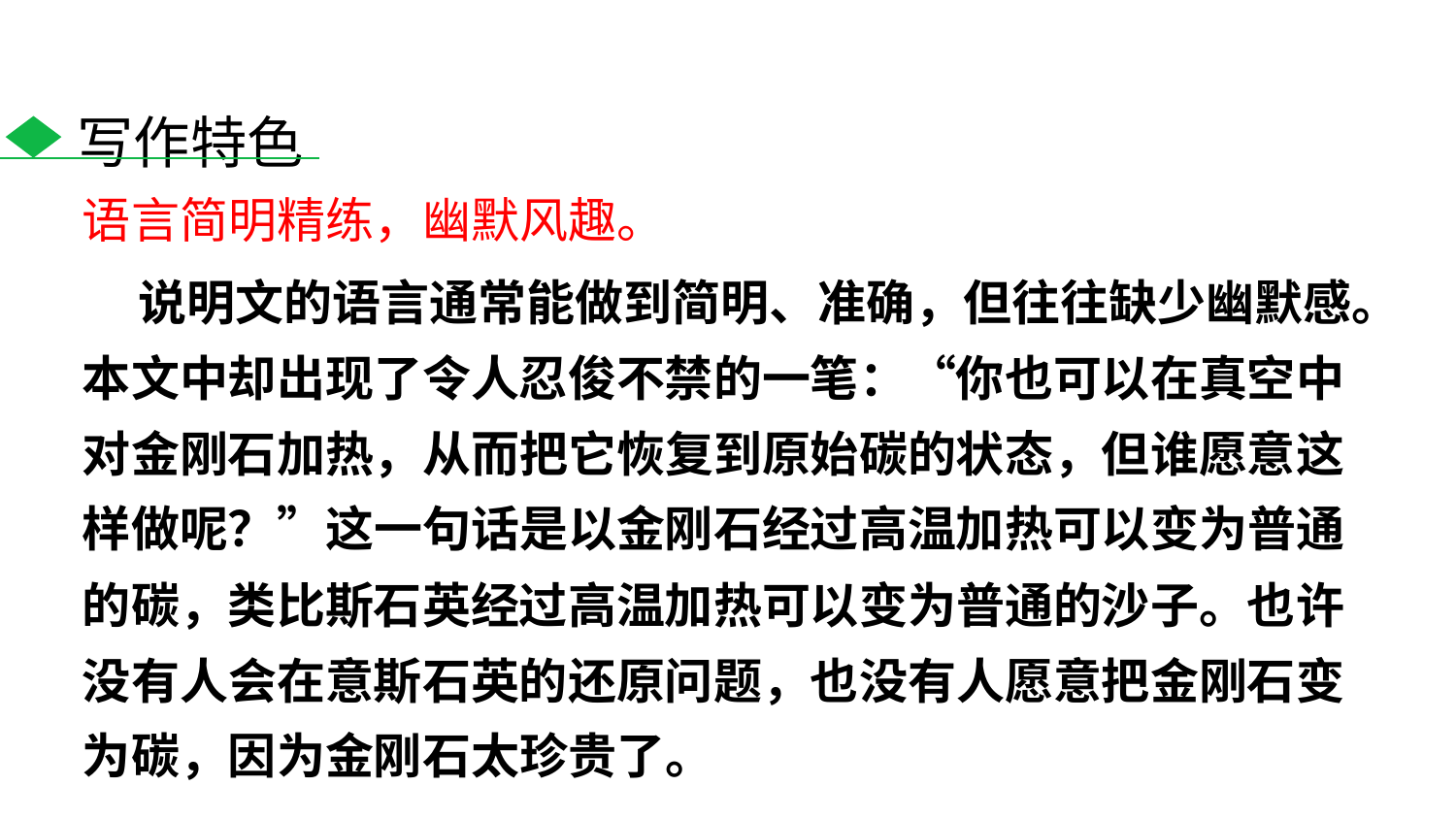

写作特色

语言简明精练，幽默风趣。
    说明文的语言通常能做到简明、准确，但往往缺少幽默感。本文中却出现了令人忍俊不禁的一笔：“你也可以在真空中对金刚石加热，从而把它恢复到原始碳的状态，但谁愿意这样做呢？”这一句话是以金刚石经过高温加热可以变为普通的碳，类比斯石英经过高温加热可以变为普通的沙子。也许没有人会在意斯石英的还原问题，也没有人愿意把金刚石变为碳，因为金刚石太珍贵了。